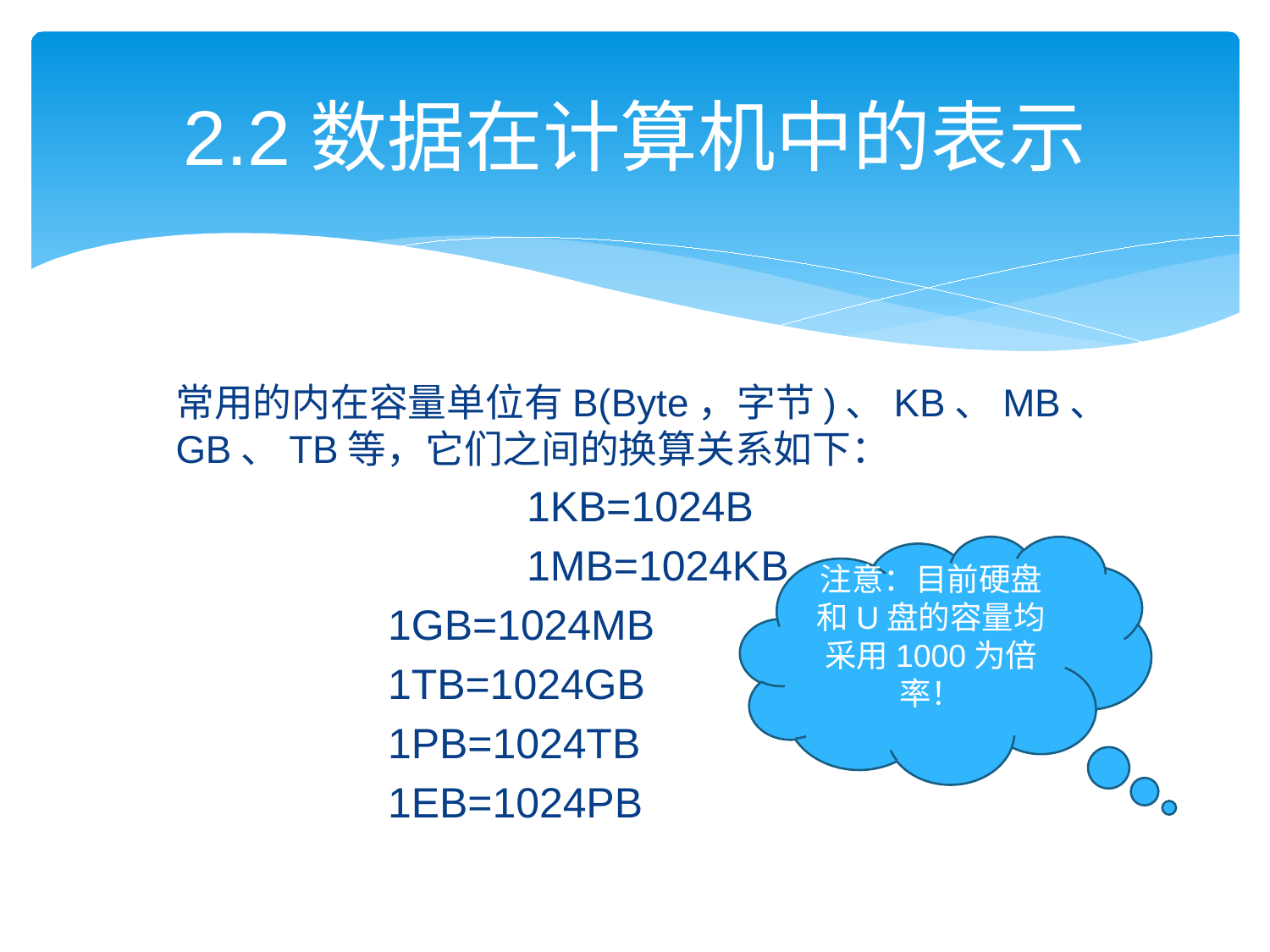

# 2.2数据在计算机中的表示
常用的内在容量单位有B(Byte，字节)、KB、MB、GB、TB等，它们之间的换算关系如下：
                       	 1KB=1024B
                       	 1MB=1024KB
		1GB=1024MB
		1TB=1024GB
		1PB=1024TB
		1EB=1024PB

注意：目前硬盘和U盘的容量均采用1000为倍率！